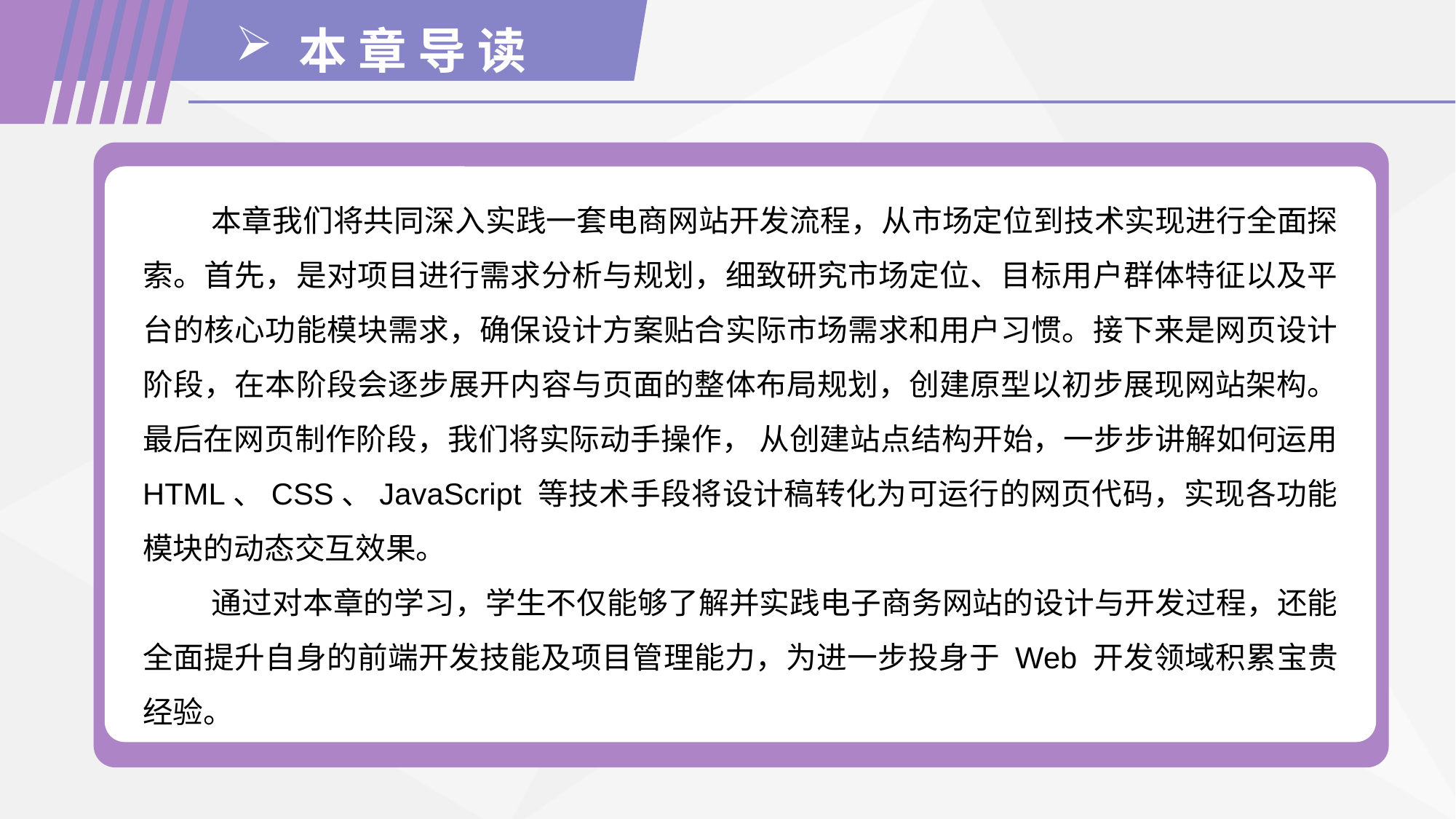

本 章 导 读

本章我们将共同深入实践一套电商网站开发流程，从市场定位到技术实现进行全面探索。首先，是对项目进行需求分析与规划，细致研究市场定位、目标用户群体特征以及平台的核心功能模块需求，确保设计方案贴合实际市场需求和用户习惯。接下来是网页设计阶段，在本阶段会逐步展开内容与页面的整体布局规划，创建原型以初步展现网站架构。最后在网页制作阶段，我们将实际动手操作， 从创建站点结构开始，一步步讲解如何运用 HTML、CSS、JavaScript 等技术手段将设计稿转化为可运行的网页代码，实现各功能模块的动态交互效果。
通过对本章的学习，学生不仅能够了解并实践电子商务网站的设计与开发过程，还能全面提升自身的前端开发技能及项目管理能力，为进一步投身于 Web 开发领域积累宝贵经验。